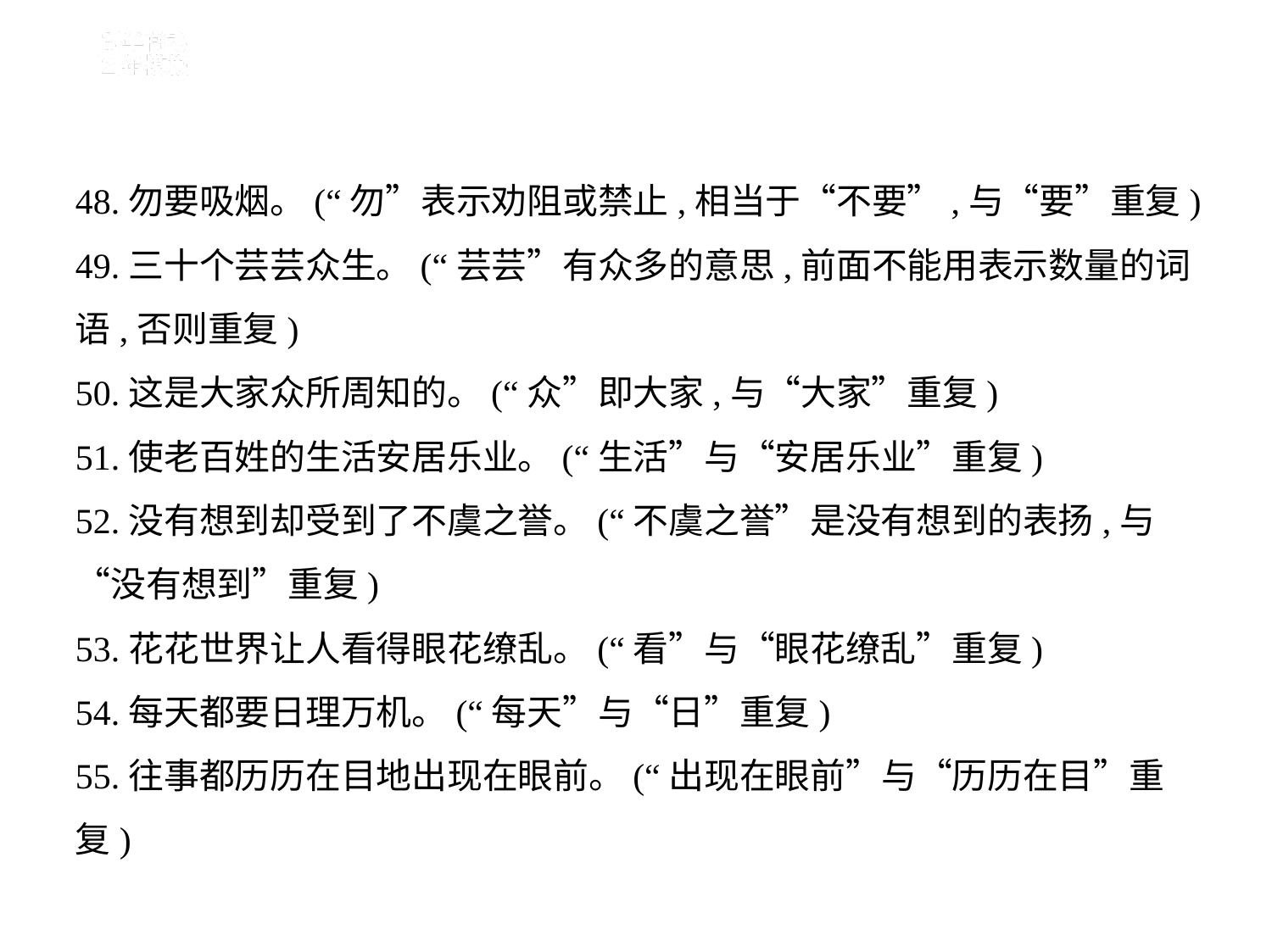

48.勿要吸烟。(“勿”表示劝阻或禁止,相当于“不要”,与“要”重复)
49.三十个芸芸众生。(“芸芸”有众多的意思,前面不能用表示数量的词
语,否则重复)
50.这是大家众所周知的。(“众”即大家,与“大家”重复)
51.使老百姓的生活安居乐业。(“生活”与“安居乐业”重复)
52.没有想到却受到了不虞之誉。(“不虞之誉”是没有想到的表扬,与
“没有想到”重复)
53.花花世界让人看得眼花缭乱。(“看”与“眼花缭乱”重复)
54.每天都要日理万机。(“每天”与“日”重复)
55.往事都历历在目地出现在眼前。(“出现在眼前”与“历历在目”重
复)